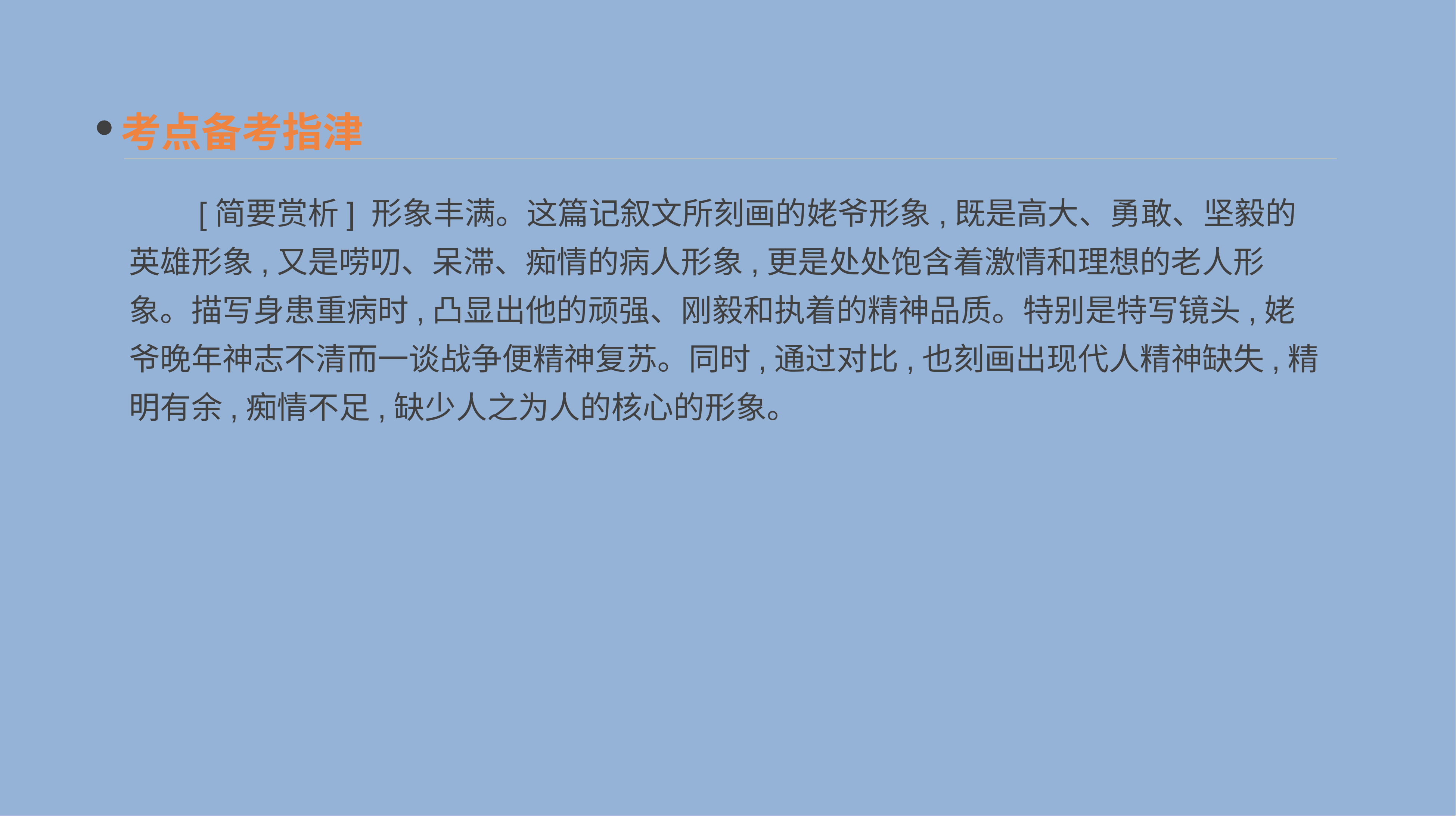

考点备考指津

　　[简要赏析] 形象丰满。这篇记叙文所刻画的姥爷形象,既是高大、勇敢、坚毅的英雄形象,又是唠叨、呆滞、痴情的病人形象,更是处处饱含着激情和理想的老人形象。描写身患重病时,凸显出他的顽强、刚毅和执着的精神品质。特别是特写镜头,姥爷晚年神志不清而一谈战争便精神复苏。同时,通过对比,也刻画出现代人精神缺失,精明有余,痴情不足,缺少人之为人的核心的形象。